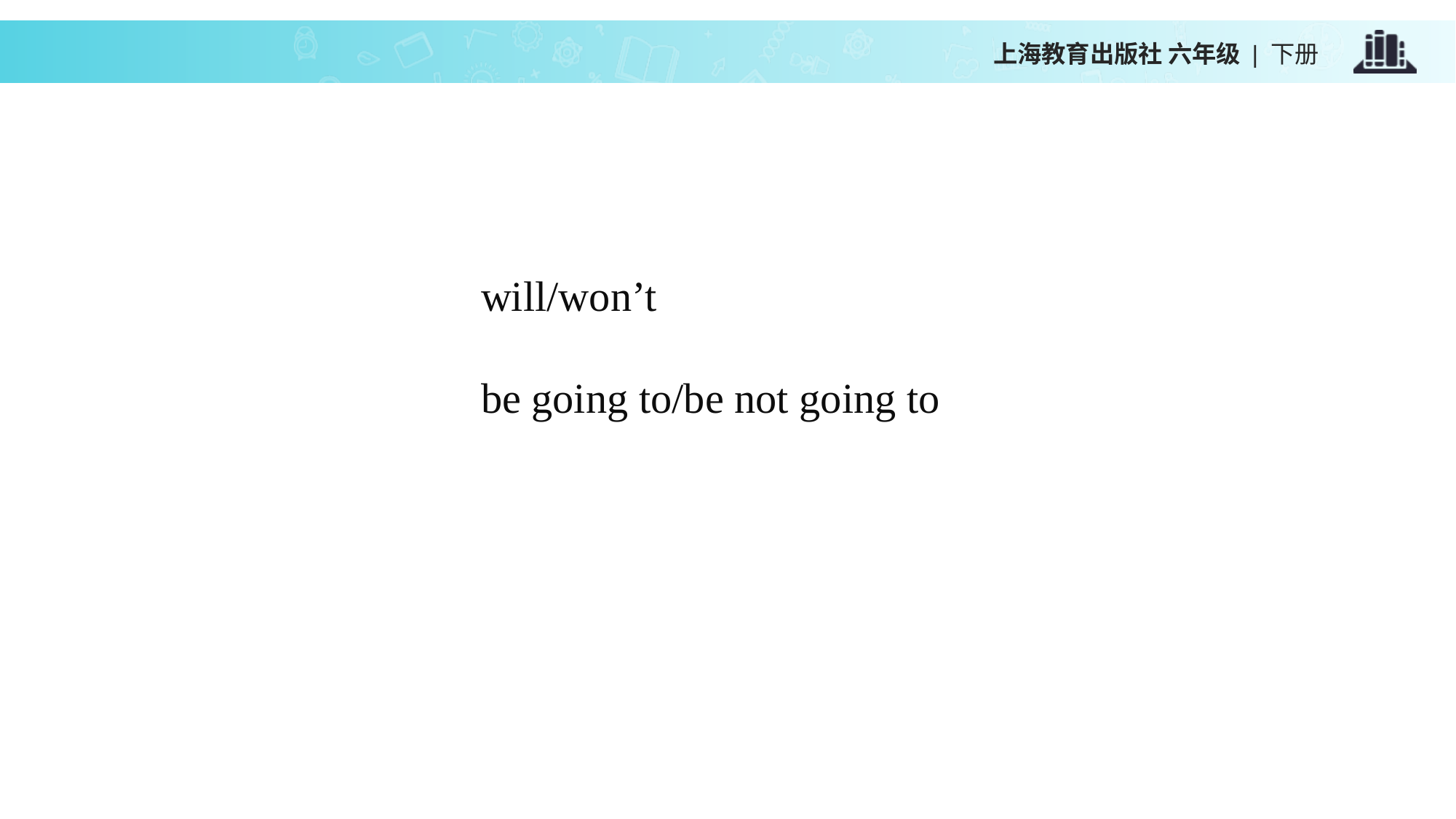

上海教育出版社 六年级 | 下册
will/won’t

be going to/be not going to